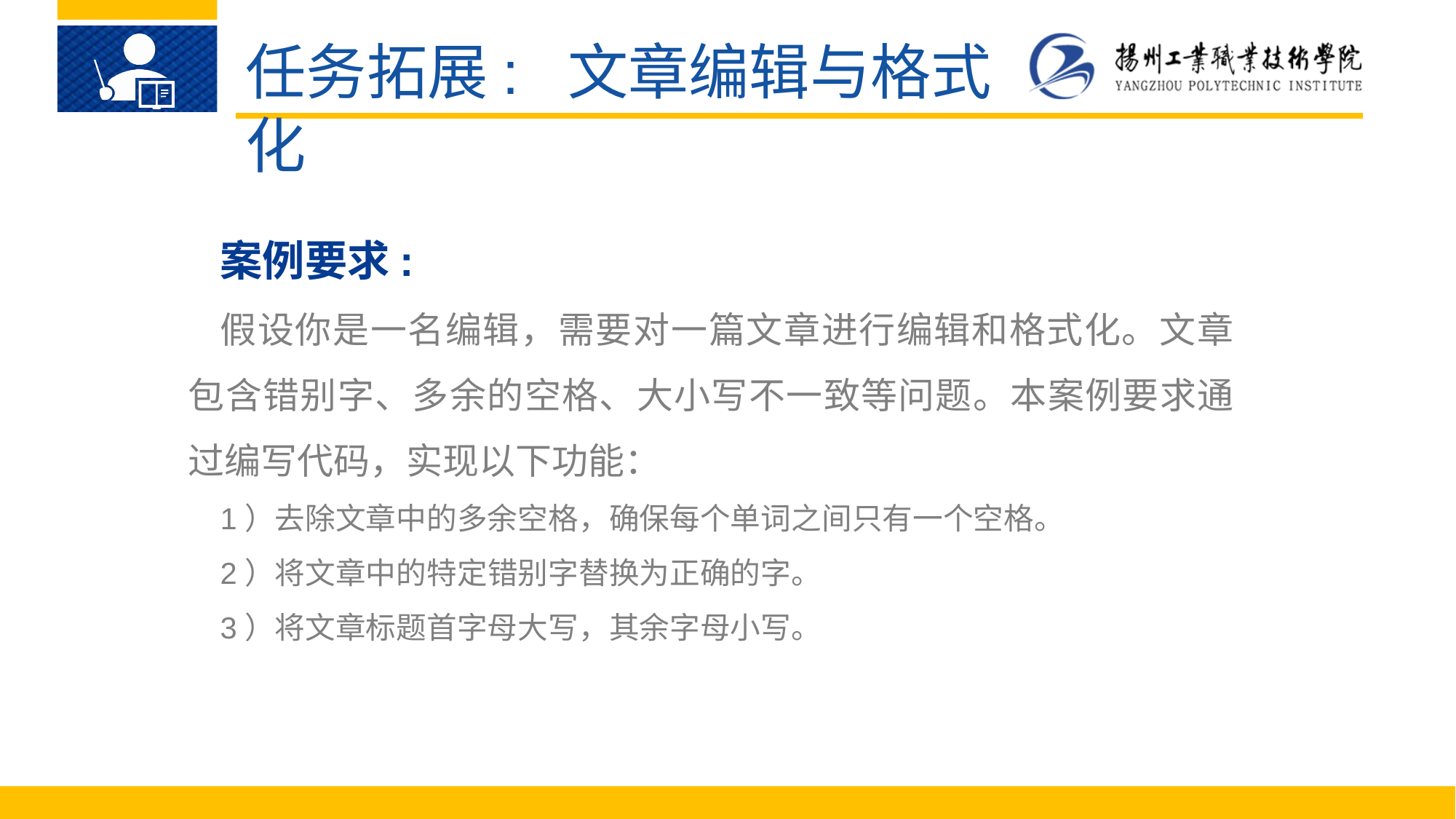

任务拓展:  文章编辑与格式化
案例要求:
假设你是一名编辑，需要对一篇文章进行编辑和格式化。文章包含错别字、多余的空格、大小写不一致等问题。本案例要求通过编写代码，实现以下功能：
1）去除文章中的多余空格，确保每个单词之间只有一个空格。
2）将文章中的特定错别字替换为正确的字。
3）将文章标题首字母大写，其余字母小写。